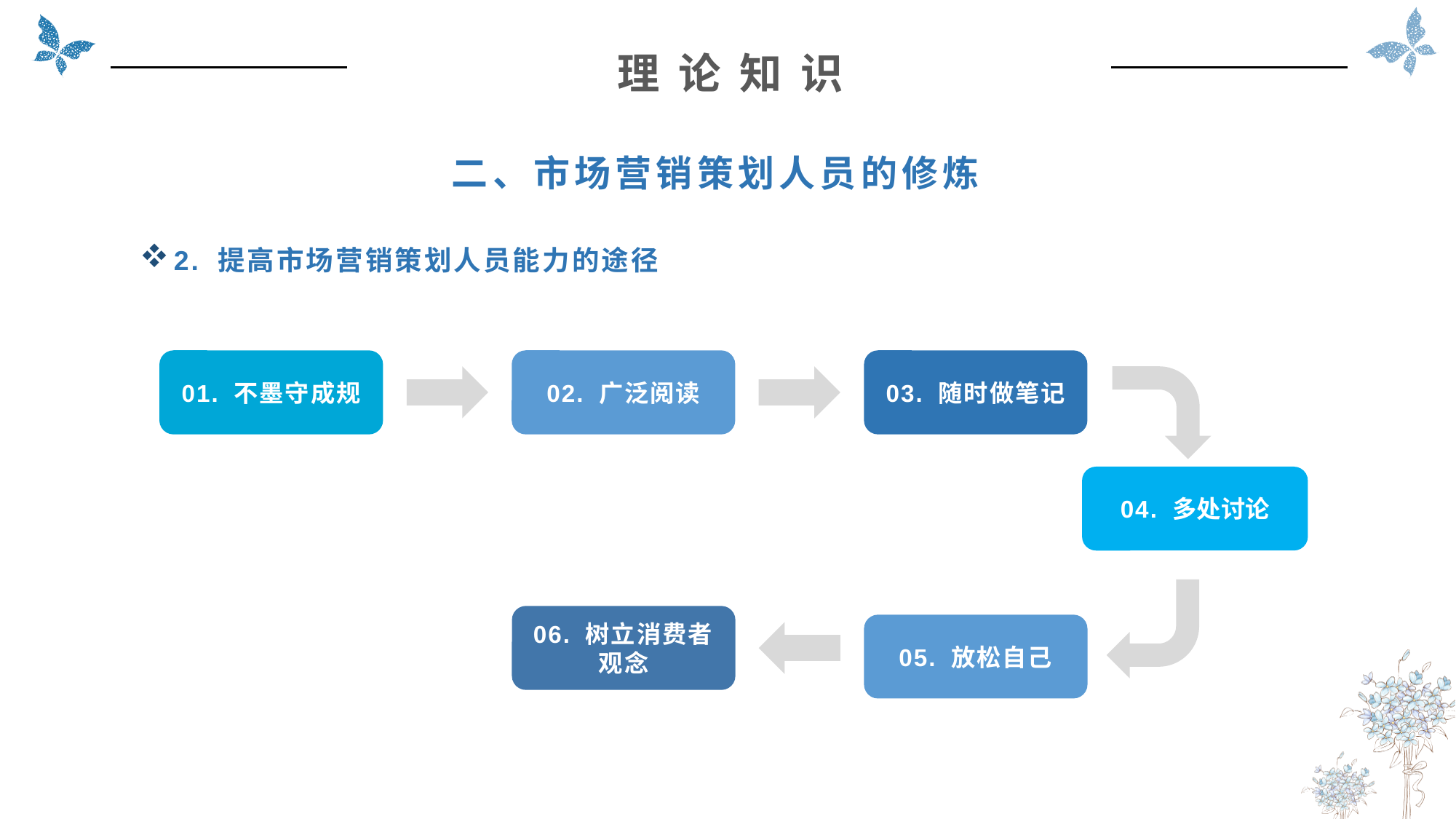

理 论 知 识
二、市场营销策划人员的修炼
2. 提高市场营销策划人员能力的途径
01. 不墨守成规

02. 广泛阅读

03. 随时做笔记

04. 多处讨论

05. 放松自己
06. 树立消费者观念